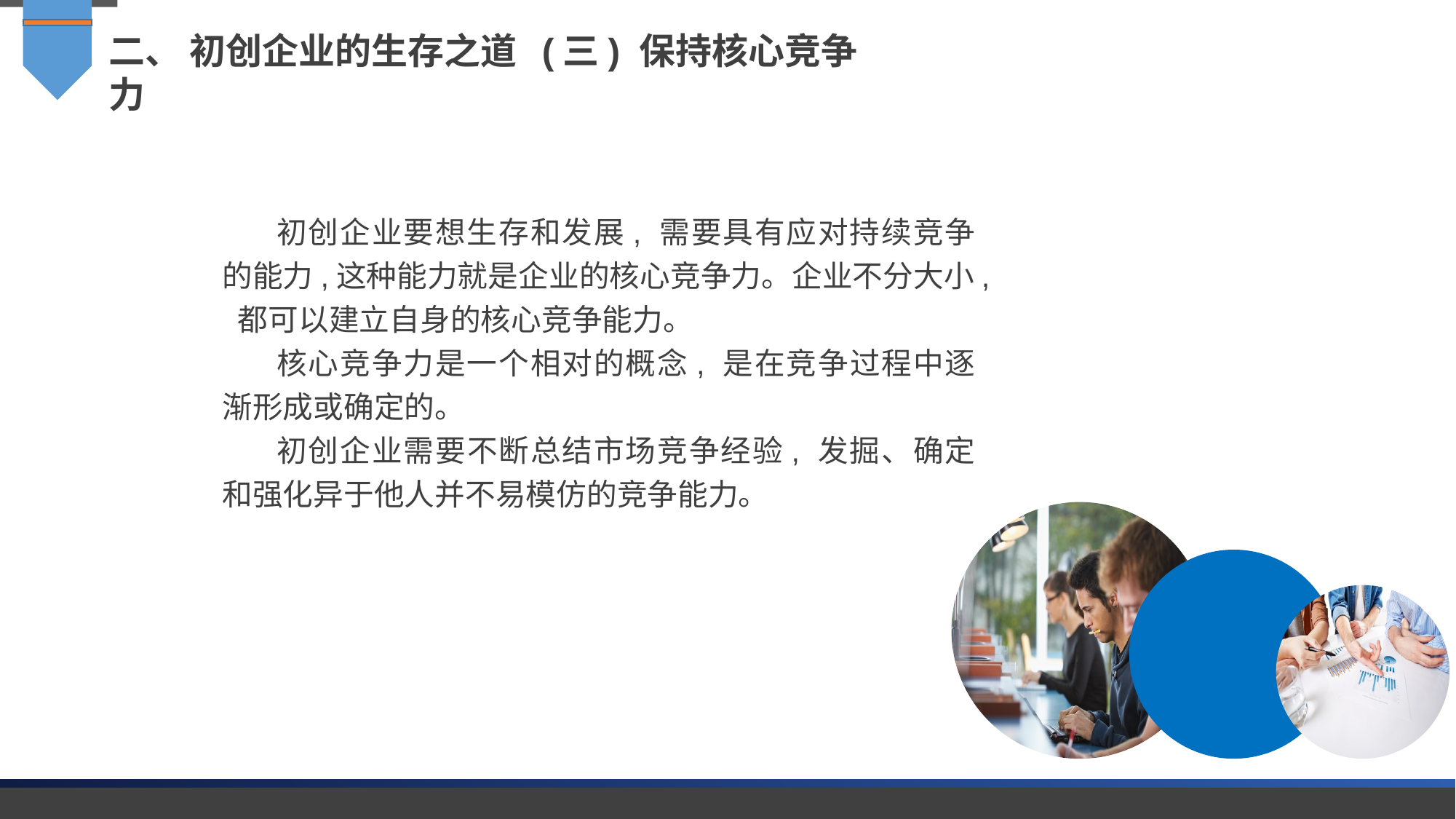

二、 初创企业的生存之道  (三) 保持核心竞争力
初创企业要想生存和发展, 需要具有应对持续竞争的能力,这种能力就是企业的核心竞争力。企业不分大小, 都可以建立自身的核心竞争能力。
核心竞争力是一个相对的概念, 是在竞争过程中逐渐形成或确定的。
初创企业需要不断总结市场竞争经验, 发掘、确定和强化异于他人并不易模仿的竞争能力。